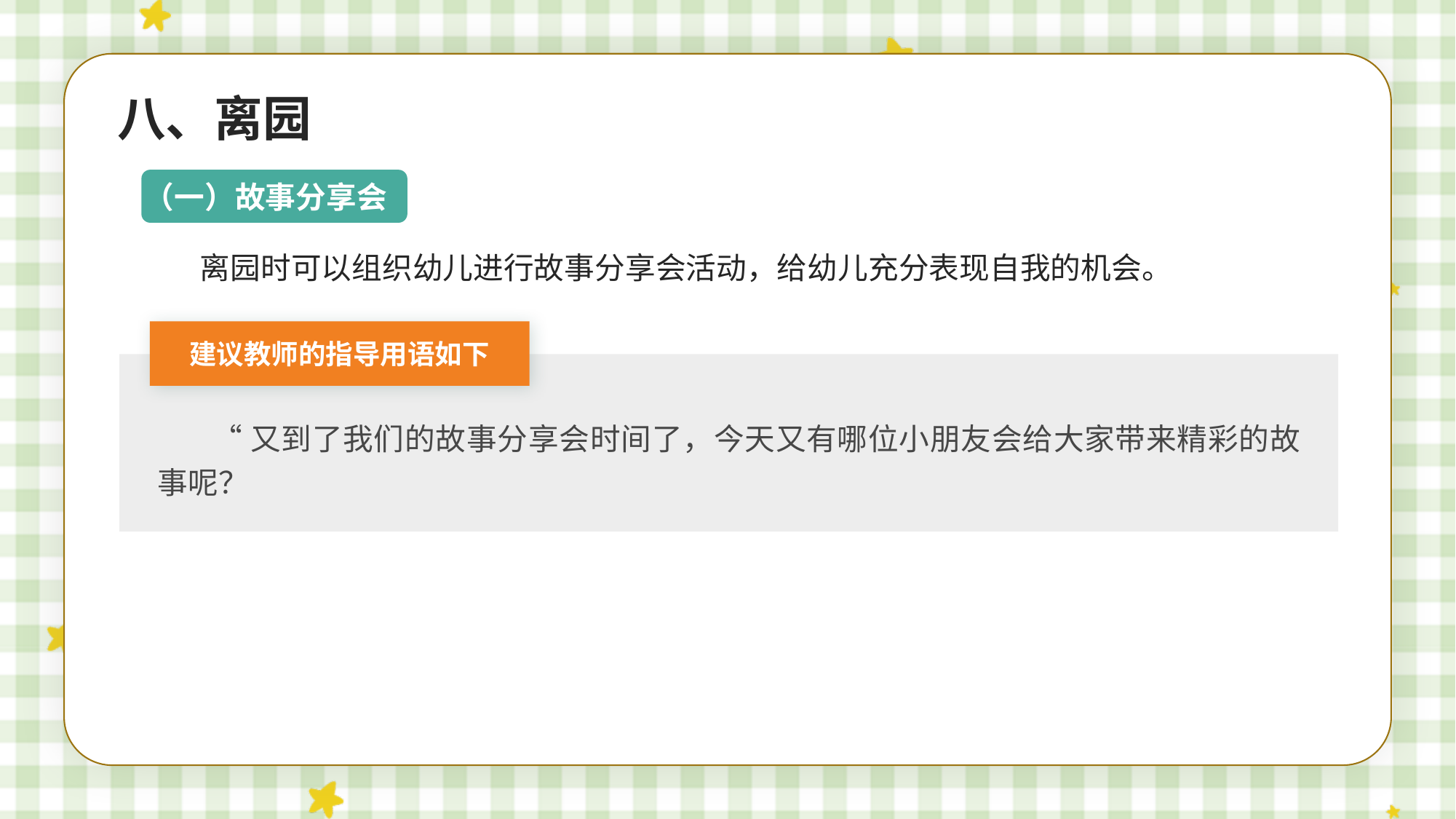

八、离园
（一）故事分享会
离园时可以组织幼儿进行故事分享会活动，给幼儿充分表现自我的机会。
建议教师的指导用语如下
“又到了我们的故事分享会时间了，今天又有哪位小朋友会给大家带来精彩的故事呢？